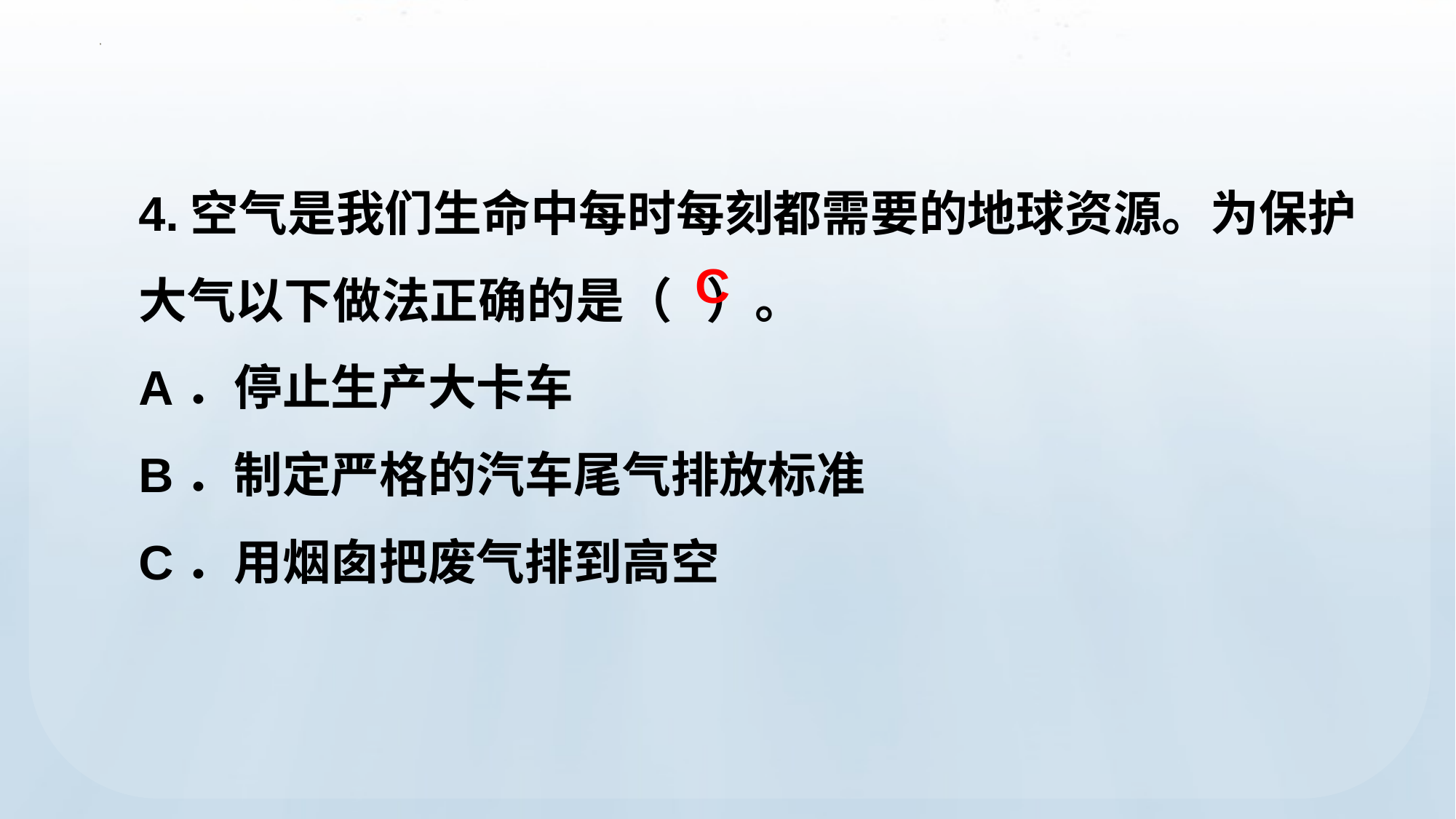

4.空气是我们生命中每时每刻都需要的地球资源。为保护大气以下做法正确的是（   ）。
A．停止生产大卡车
B．制定严格的汽车尾气排放标准
C．用烟囱把废气排到高空
C